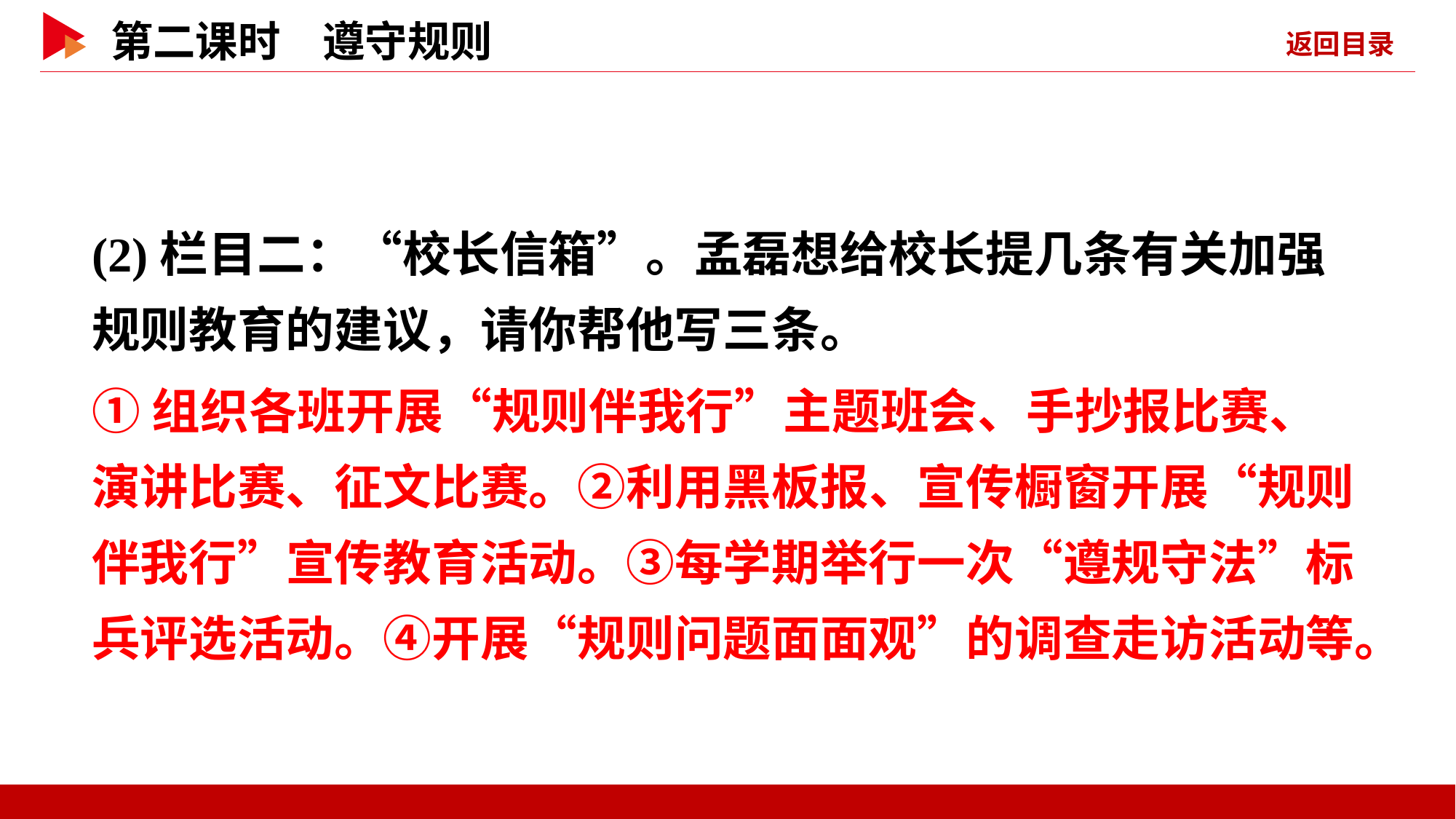

(2)栏目二：“校长信箱”。孟磊想给校长提几条有关加强规则教育的建议，请你帮他写三条。
①组织各班开展“规则伴我行”主题班会、手抄报比赛、演讲比赛、征文比赛。②利用黑板报、宣传橱窗开展“规则伴我行”宣传教育活动。③每学期举行一次“遵规守法”标兵评选活动。④开展“规则问题面面观”的调查走访活动等。